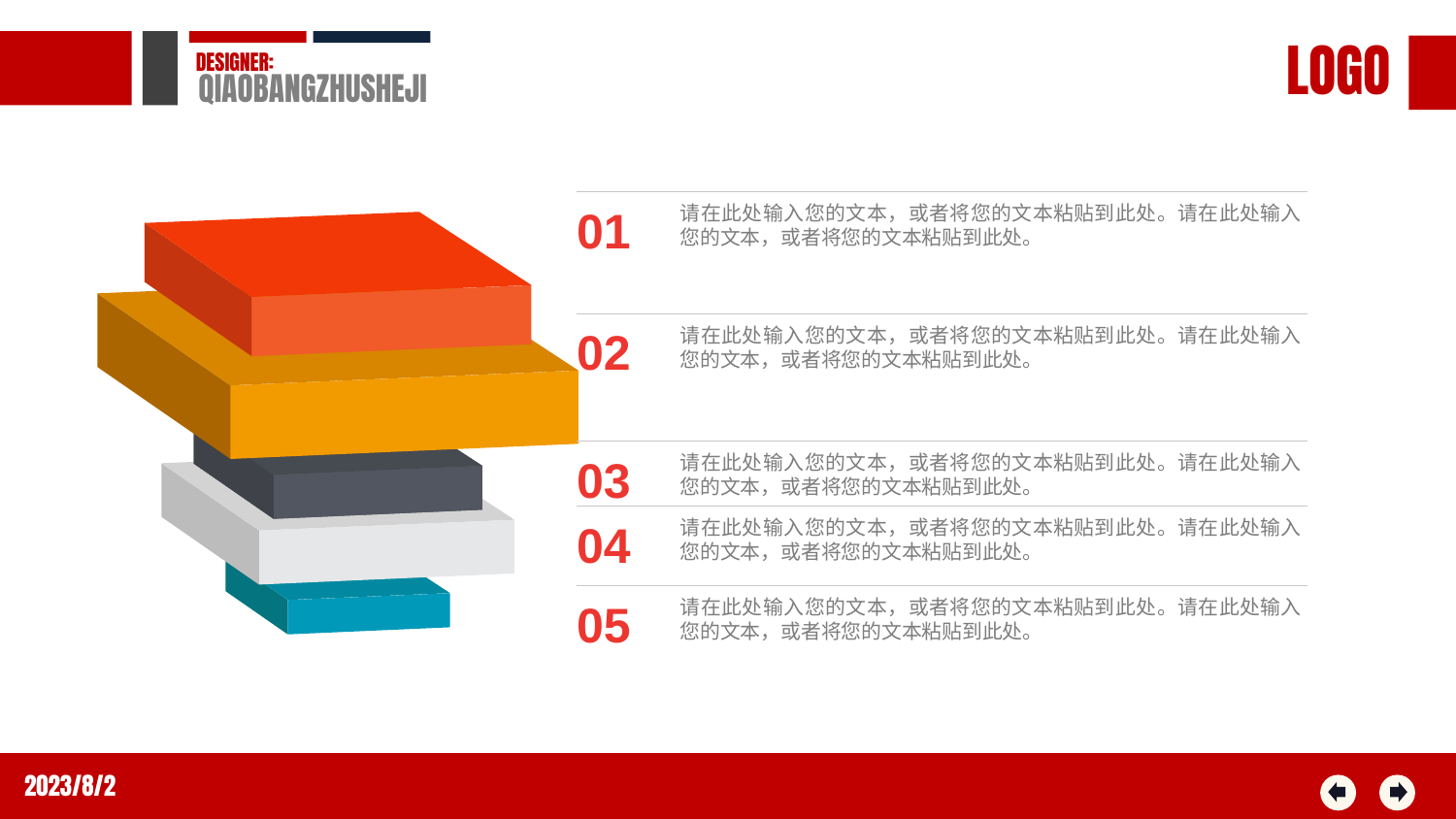

LOGO
DESIGNER:
QIAOBANGZHUSHEJI
01
请在此处输入您的文本，或者将您的文本粘贴到此处。请在此处输入您的文本，或者将您的文本粘贴到此处。

02
请在此处输入您的文本，或者将您的文本粘贴到此处。请在此处输入您的文本，或者将您的文本粘贴到此处。

03
请在此处输入您的文本，或者将您的文本粘贴到此处。请在此处输入您的文本，或者将您的文本粘贴到此处。

04
请在此处输入您的文本，或者将您的文本粘贴到此处。请在此处输入您的文本，或者将您的文本粘贴到此处。

05
请在此处输入您的文本，或者将您的文本粘贴到此处。请在此处输入您的文本，或者将您的文本粘贴到此处。

2023/8/2